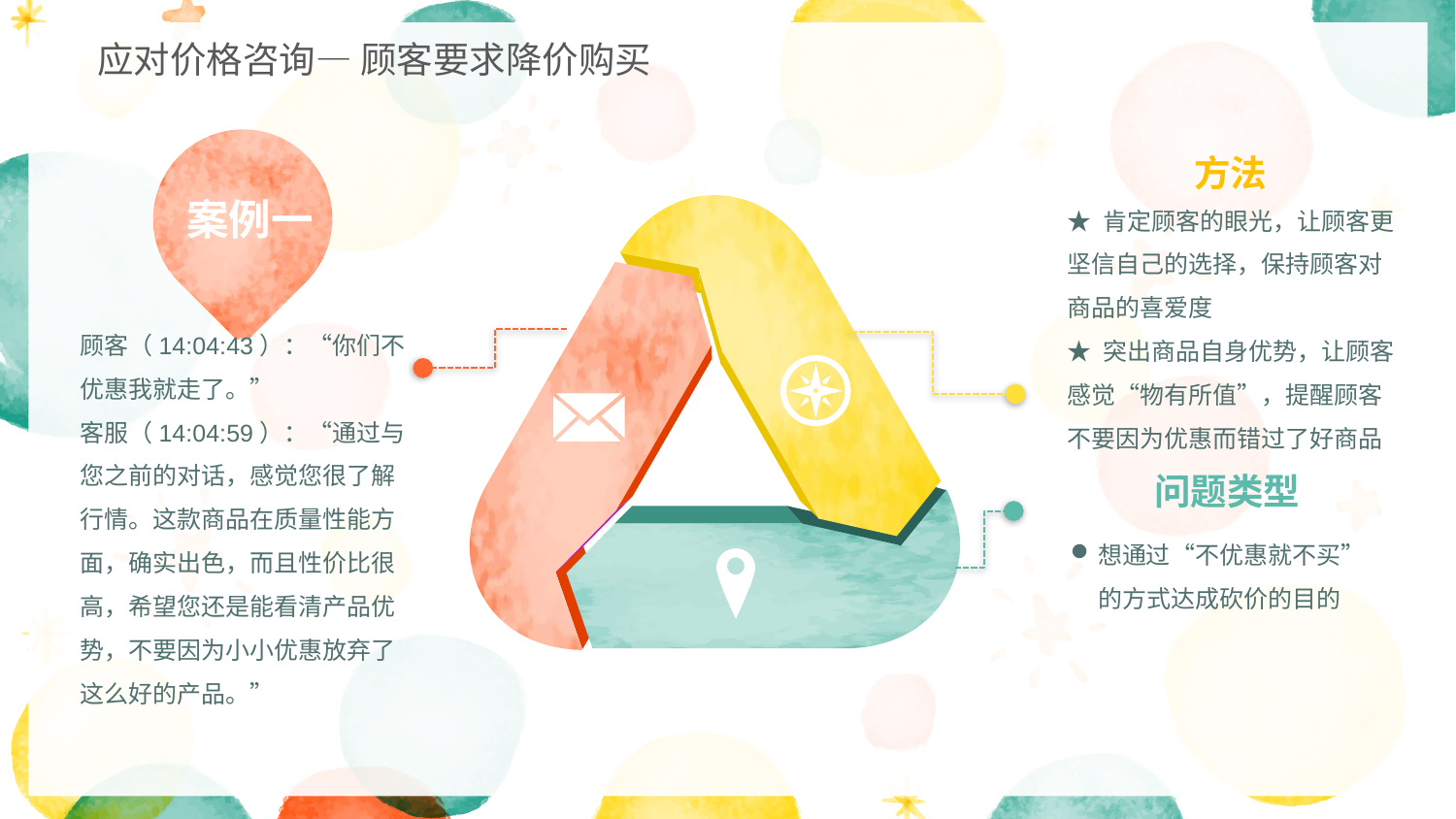

应对价格咨询— 顾客要求降价购买

案例一

方法
★ 肯定顾客的眼光，让顾客更坚信自己的选择，保持顾客对商品的喜爱度
★ 突出商品自身优势，让顾客感觉“物有所值”，提醒顾客不要因为优惠而错过了好商品
问题类型
想通过“不优惠就不买”的方式达成砍价的目的

顾客（14:04:43）：“你们不优惠我就走了。”
客服（14:04:59）：“通过与您之前的对话，感觉您很了解行情。这款商品在质量性能方面，确实出色，而且性价比很高，希望您还是能看清产品优势，不要因为小小优惠放弃了这么好的产品。”